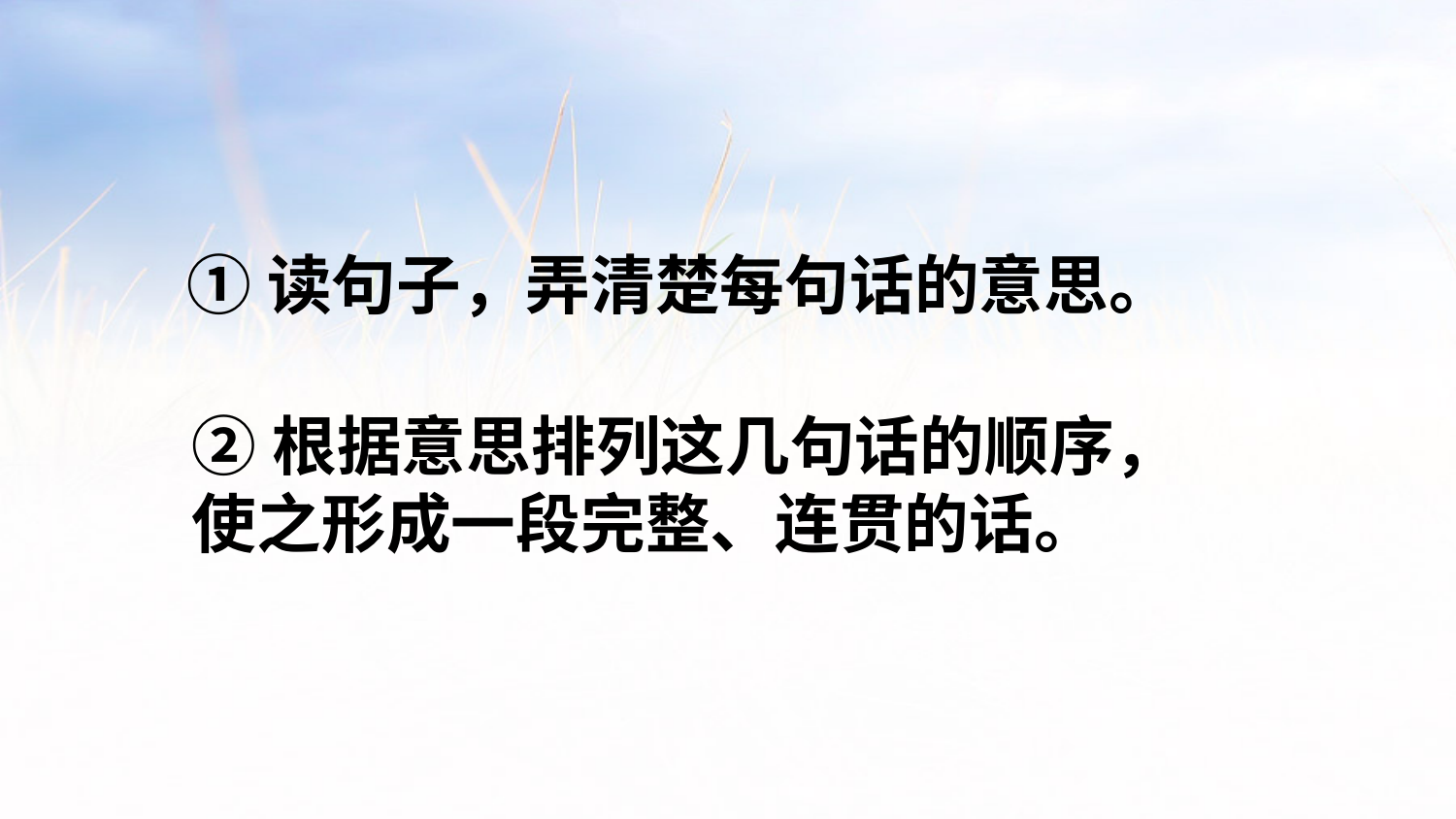

①读句子，弄清楚每句话的意思。
②根据意思排列这几句话的顺序，使之形成一段完整、连贯的话。